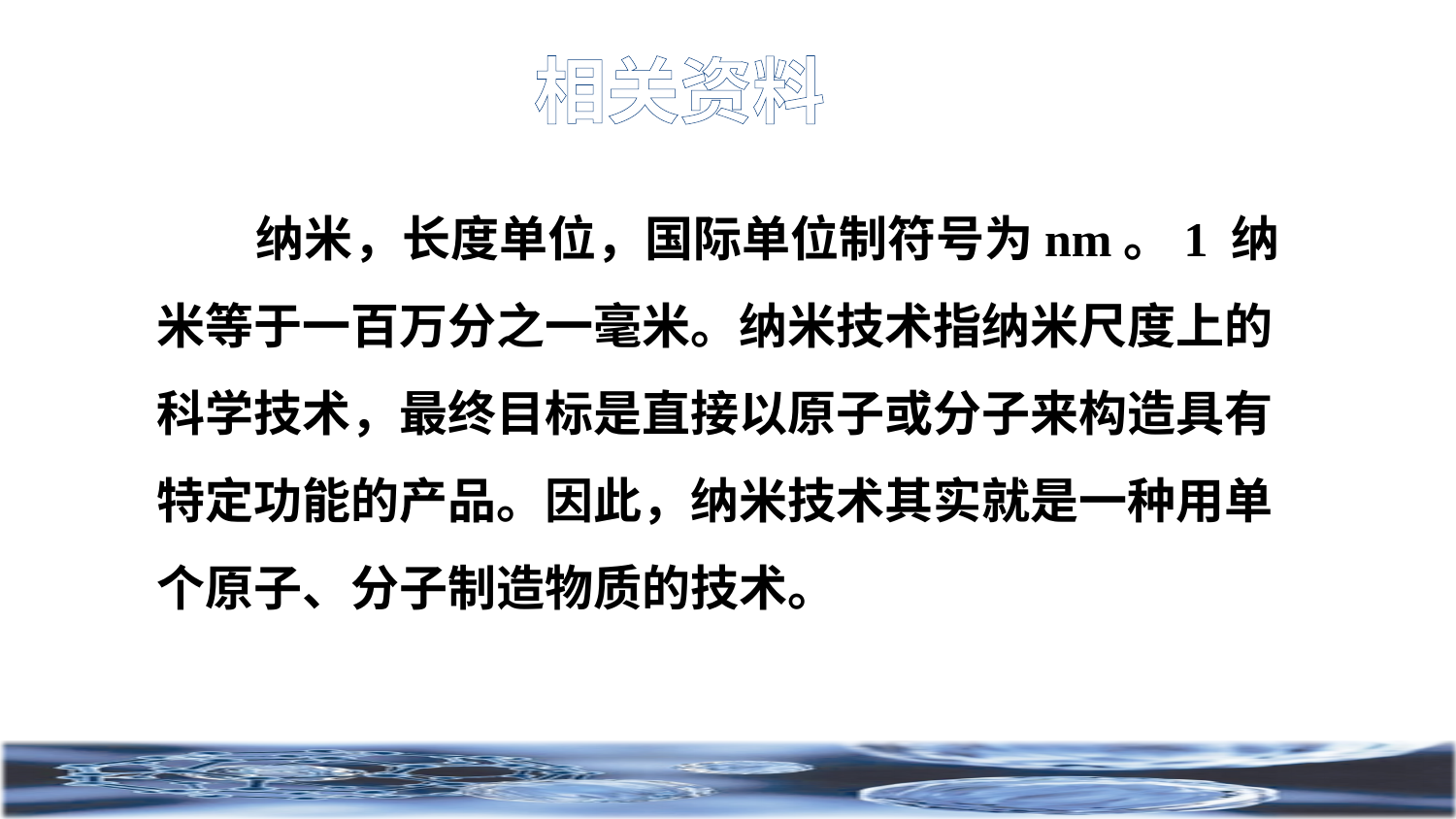

相关资料
纳米，长度单位，国际单位制符号为nm。1 纳米等于一百万分之一毫米。纳米技术指纳米尺度上的科学技术，最终目标是直接以原子或分子来构造具有特定功能的产品。因此，纳米技术其实就是一种用单个原子、分子制造物质的技术。